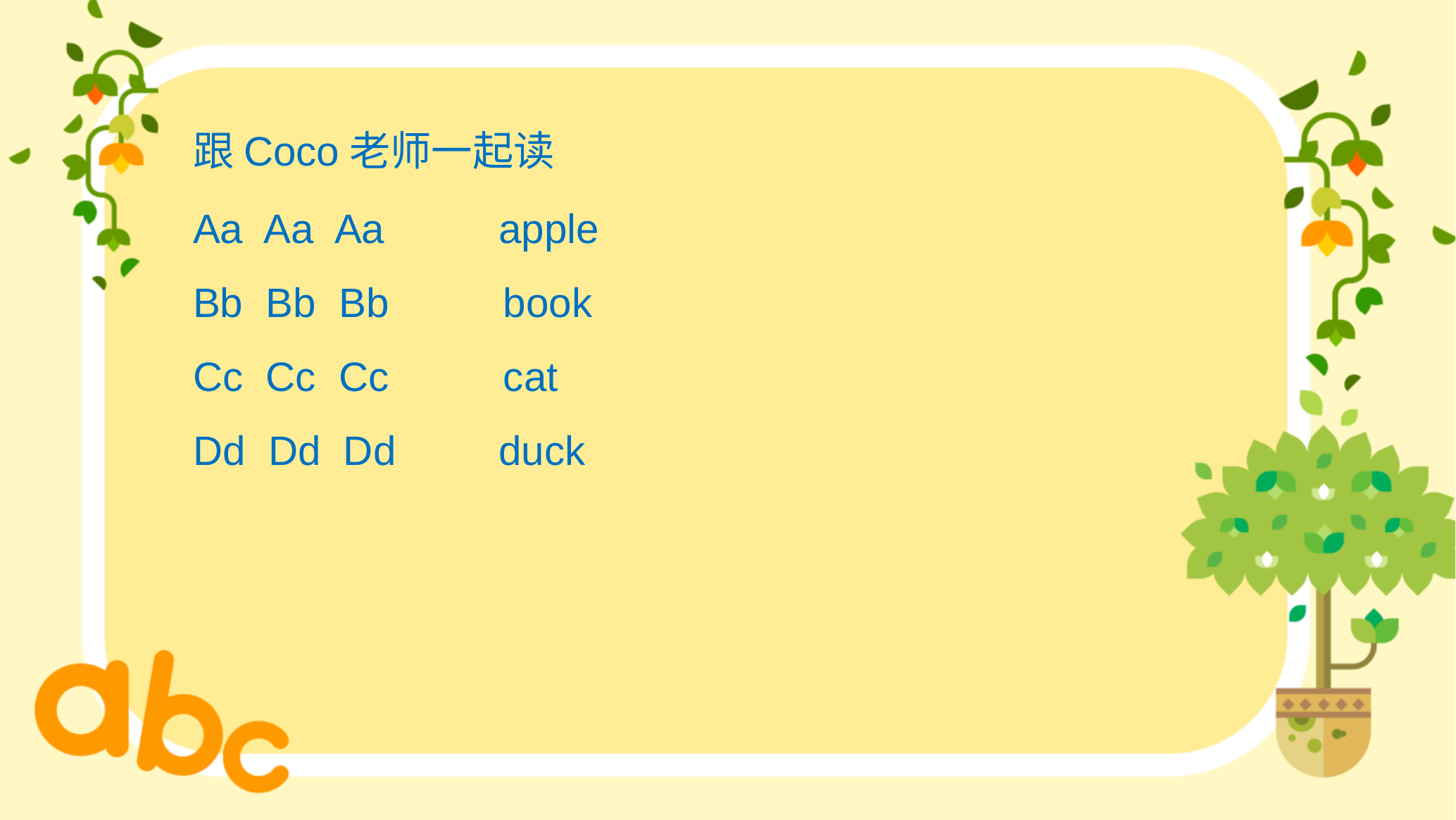

跟Coco老师一起读
Aa  Aa  Aa          apple
Bb  Bb  Bb          book
Cc  Cc  Cc          cat
Dd  Dd  Dd         duck